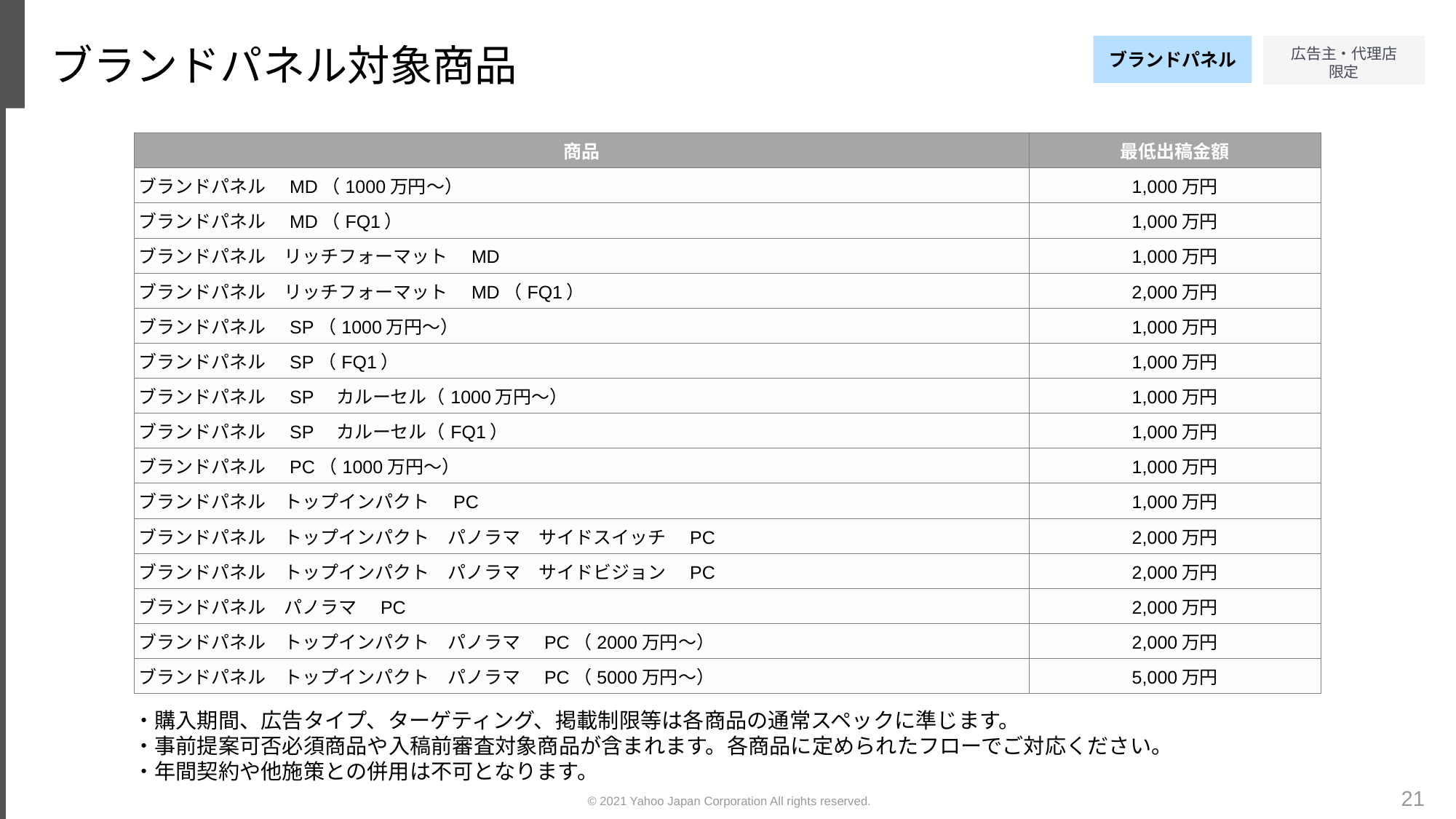

ブランドパネル対象商品
ブランドパネル
| 商品 | 最低出稿金額 |
| --- | --- |
| ブランドパネル　MD（1000万円～） | 1,000万円 |
| ブランドパネル　MD（FQ1） | 1,000万円 |
| ブランドパネル　リッチフォーマット　MD | 1,000万円 |
| ブランドパネル　リッチフォーマット　MD（FQ1） | 2,000万円 |
| ブランドパネル　SP（1000万円～） | 1,000万円 |
| ブランドパネル　SP（FQ1） | 1,000万円 |
| ブランドパネル　SP　カルーセル（1000万円～） | 1,000万円 |
| ブランドパネル　SP　カルーセル（FQ1） | 1,000万円 |
| ブランドパネル　PC（1000万円～） | 1,000万円 |
| ブランドパネル　トップインパクト　PC | 1,000万円 |
| ブランドパネル　トップインパクト　パノラマ　サイドスイッチ　PC | 2,000万円 |
| ブランドパネル　トップインパクト　パノラマ　サイドビジョン　PC | 2,000万円 |
| ブランドパネル　パノラマ　PC | 2,000万円 |
| ブランドパネル　トップインパクト　パノラマ　PC（2000万円～） | 2,000万円 |
| ブランドパネル　トップインパクト　パノラマ　PC（5000万円～） | 5,000万円 |
・購入期間、広告タイプ、ターゲティング、掲載制限等は各商品の通常スペックに準じます。
・事前提案可否必須商品や入稿前審査対象商品が含まれます。各商品に定められたフローでご対応ください。
・年間契約や他施策との併用は不可となります。
21